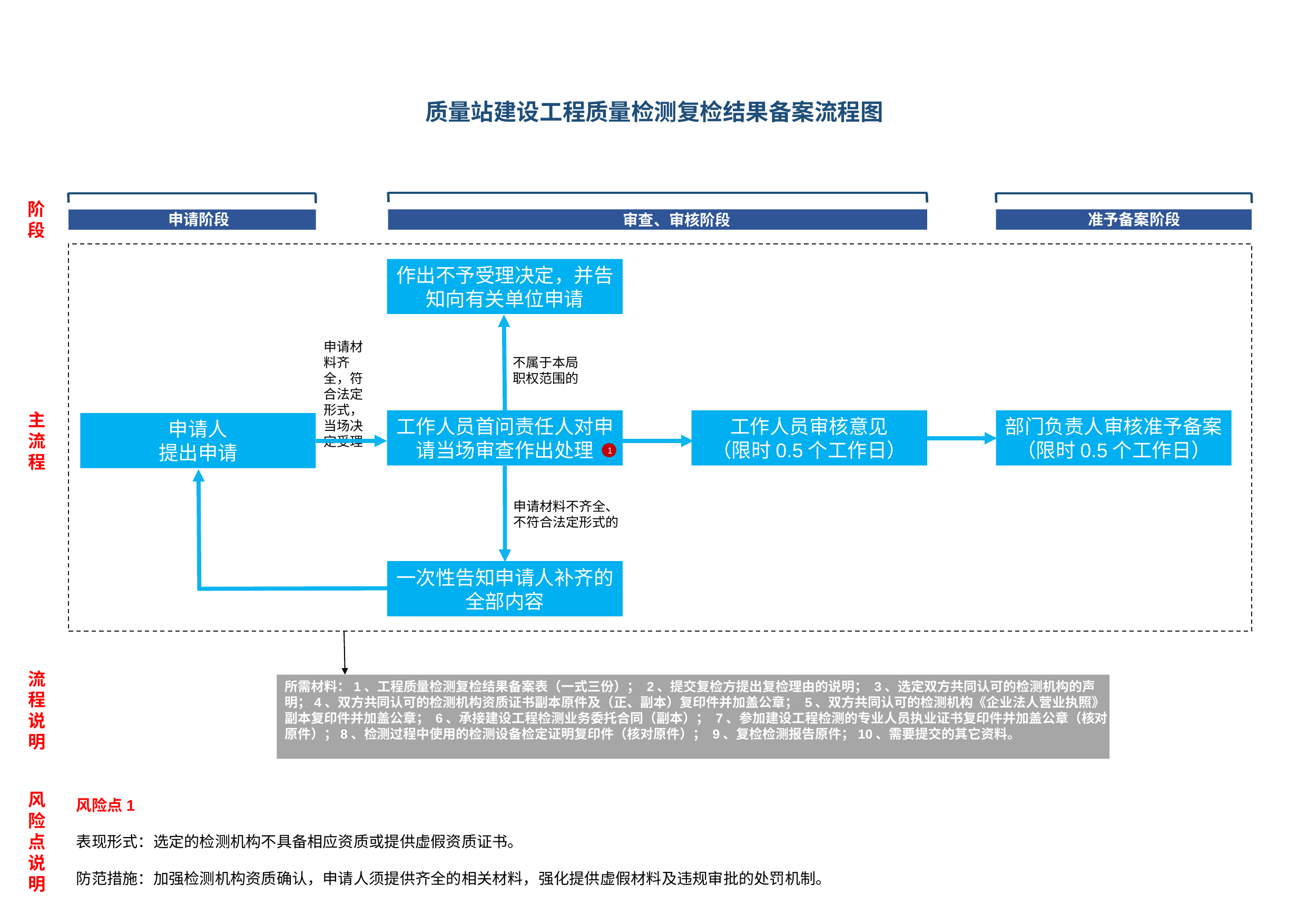

# 质量站建设工程质量检测复检结果备案流程图
时限
阶段
申请阶段
准予备案阶段
审查、审核阶段

作出不予受理决定，并告知向有关单位申请
申请材料齐全，符合法定形式，当场决定受理
不属于本局
职权范围的
工作人员首问责任人对申请当场审查作出处理
工作人员审核意见
（限时0.5个工作日）
部门负责人审核准予备案
（限时0.5个工作日）
申请人
提出申请
申请材料不齐全、
不符合法定形式的
一次性告知申请人补齐的全部内容
主
流程
1

流程说明

所需材料：1、工程质量检测复检结果备案表（一式三份）； 2、提交复检方提出复检理由的说明； 3、选定双方共同认可的检测机构的声明；4、双方共同认可的检测机构资质证书副本原件及（正、副本）复印件并加盖公章； 5、双方共同认可的检测机构《企业法人营业执照》副本复印件并加盖公章； 6、承接建设工程检测业务委托合同（副本）； 7、参加建设工程检测的专业人员执业证书复印件并加盖公章（核对原件）；8、检测过程中使用的检测设备检定证明复印件（核对原件）； 9、复检检测报告原件；10、需要提交的其它资料。
风险点说明
风险点1

表现形式：选定的检测机构不具备相应资质或提供虚假资质证书。

防范措施：加强检测机构资质确认，申请人须提供齐全的相关材料，强化提供虚假材料及违规审批的处罚机制。